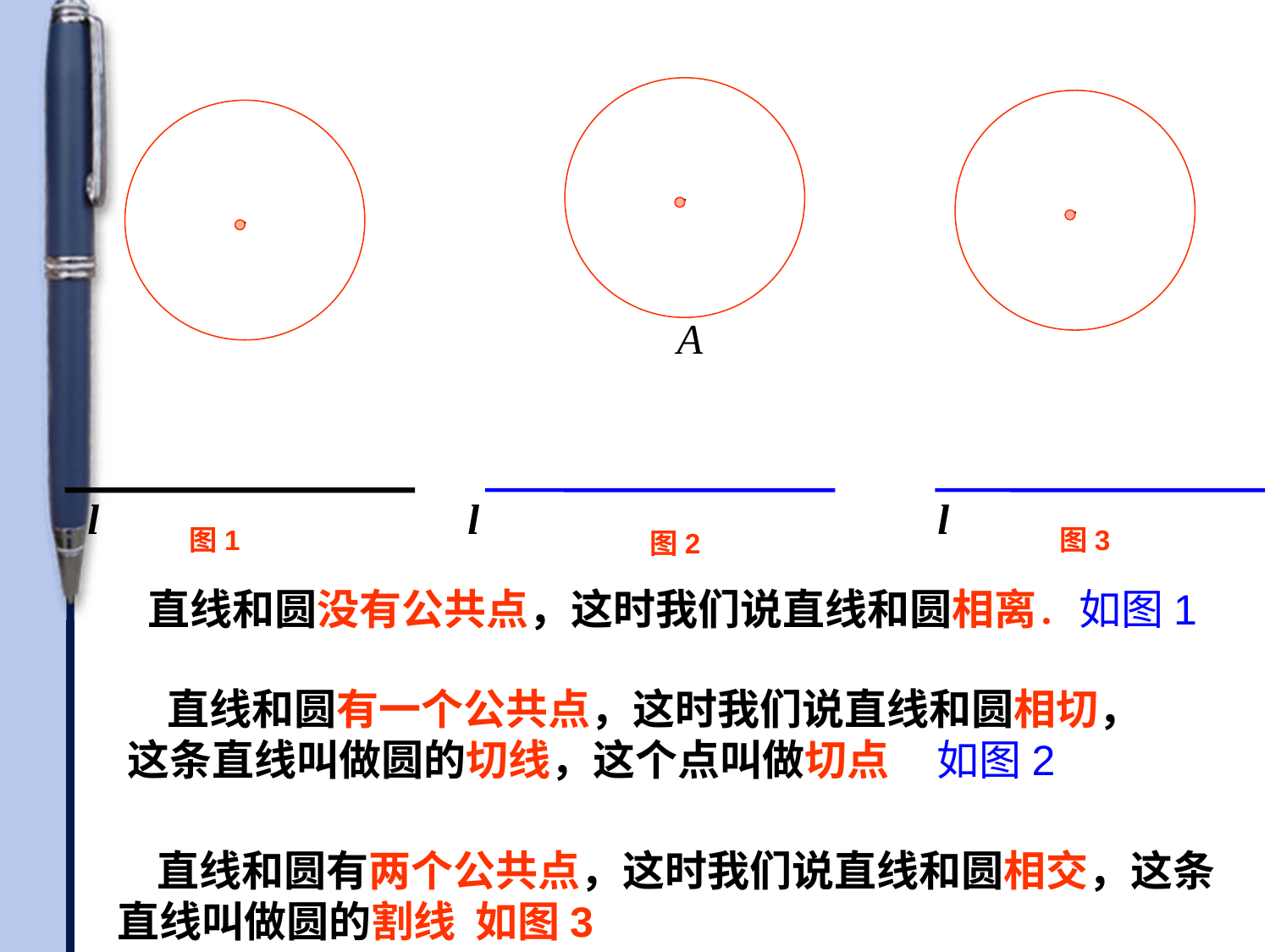

·

·

·

A
l
l
l

图1
图3
图2
直线和圆没有公共点，这时我们说直线和圆相离．如图1

    直线和圆有一个公共点，这时我们说直线和圆相切，这条直线叫做圆的切线，这个点叫做切点     如图2
    直线和圆有两个公共点，这时我们说直线和圆相交，这条直线叫做圆的割线  如图3